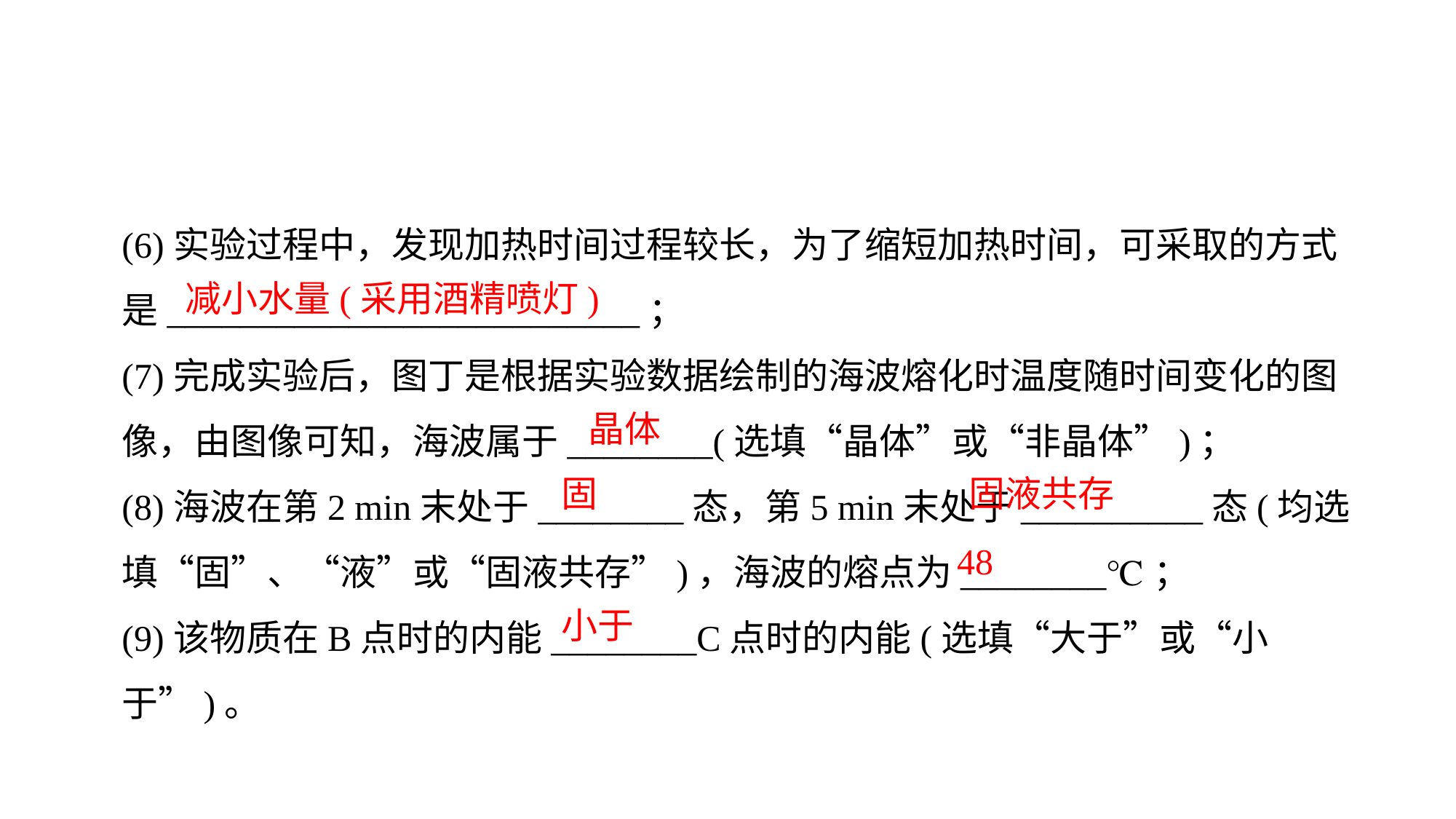

(6)实验过程中，发现加热时间过程较长，为了缩短加热时间，可采取的方式是__________________________；
(7)完成实验后，图丁是根据实验数据绘制的海波熔化时温度随时间变化的图像，由图像可知，海波属于________(选填“晶体”或“非晶体”)；
(8)海波在第2 min末处于________态，第5 min末处于__________态(均选填“固”、“液”或“固液共存”)，海波的熔点为________℃；
(9)该物质在B点时的内能________C点时的内能(选填“大于”或“小于”)。
减小水量(采用酒精喷灯)
晶体
固
固液共存
48
小于